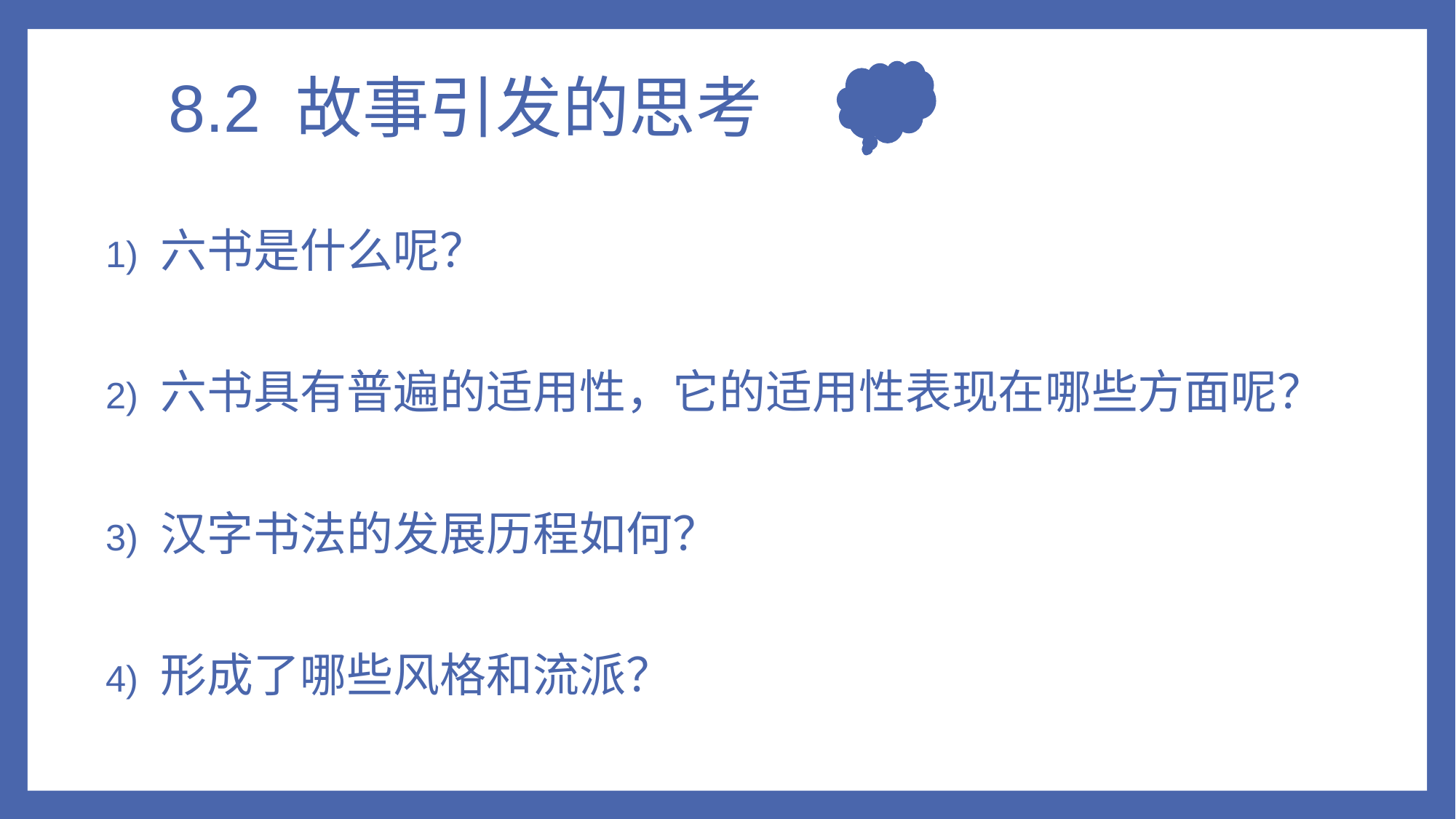

# 8.2 故事引发的思考

六书是什么呢？

六书具有普遍的适用性，它的适用性表现在哪些方面呢？

汉字书法的发展历程如何？

形成了哪些风格和流派？